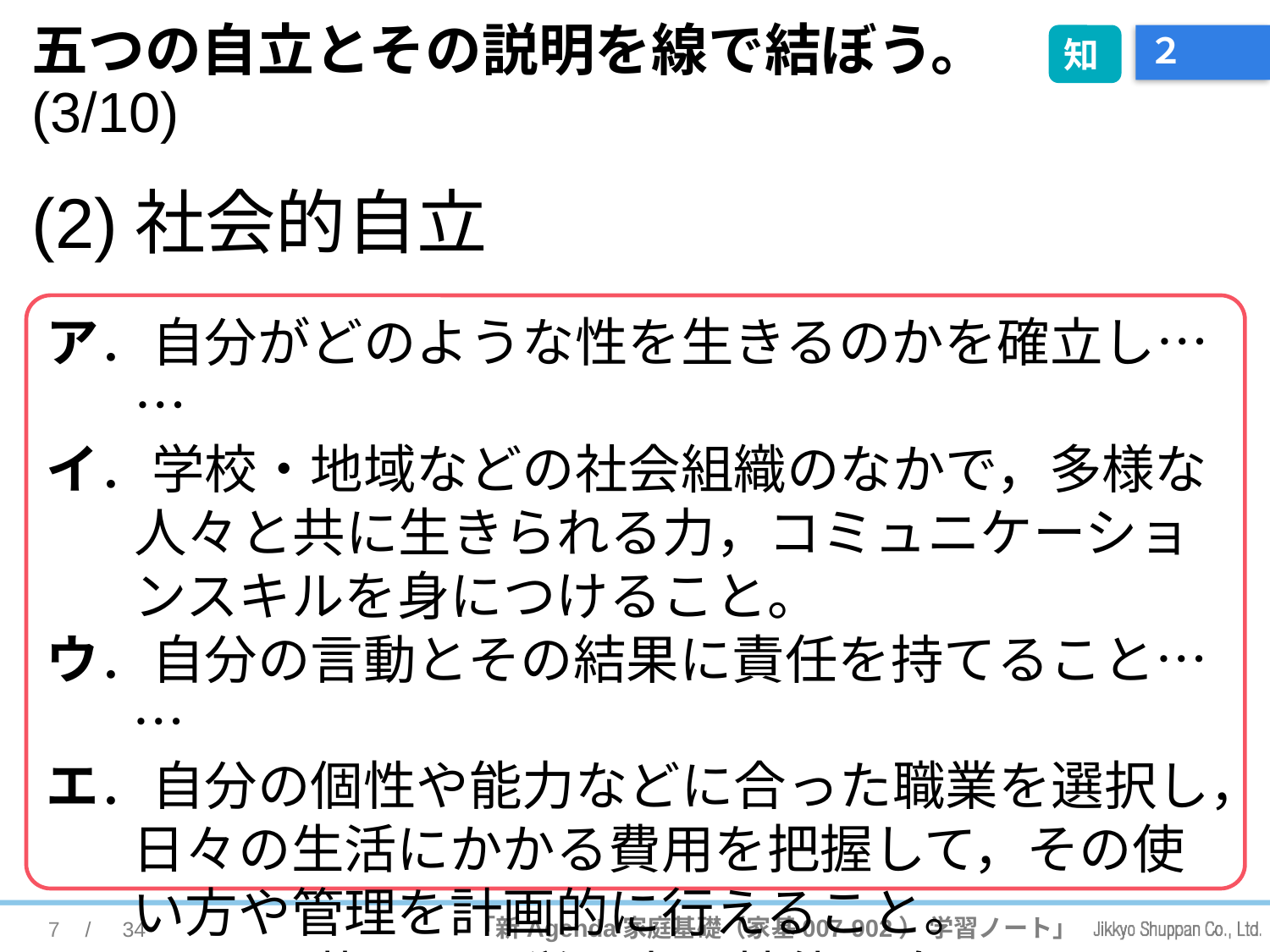

五つの自立とその説明を線で結ぼう。 (3/10)
知
# ２
(2)社会的自立
ア．自分がどのような性を生きるのかを確立し……
イ．学校・地域などの社会組織のなかで，多様な人々と共に生きられる力，コミュニケーションスキルを身につけること。
ウ．自分の言動とその結果に責任を持てること……
エ．自分の個性や能力などに合った職業を選択し，日々の生活にかかる費用を把握して，その使い方や管理を計画的に行えること。
オ．日々の暮らしを営む力・技能を身につけること。
7